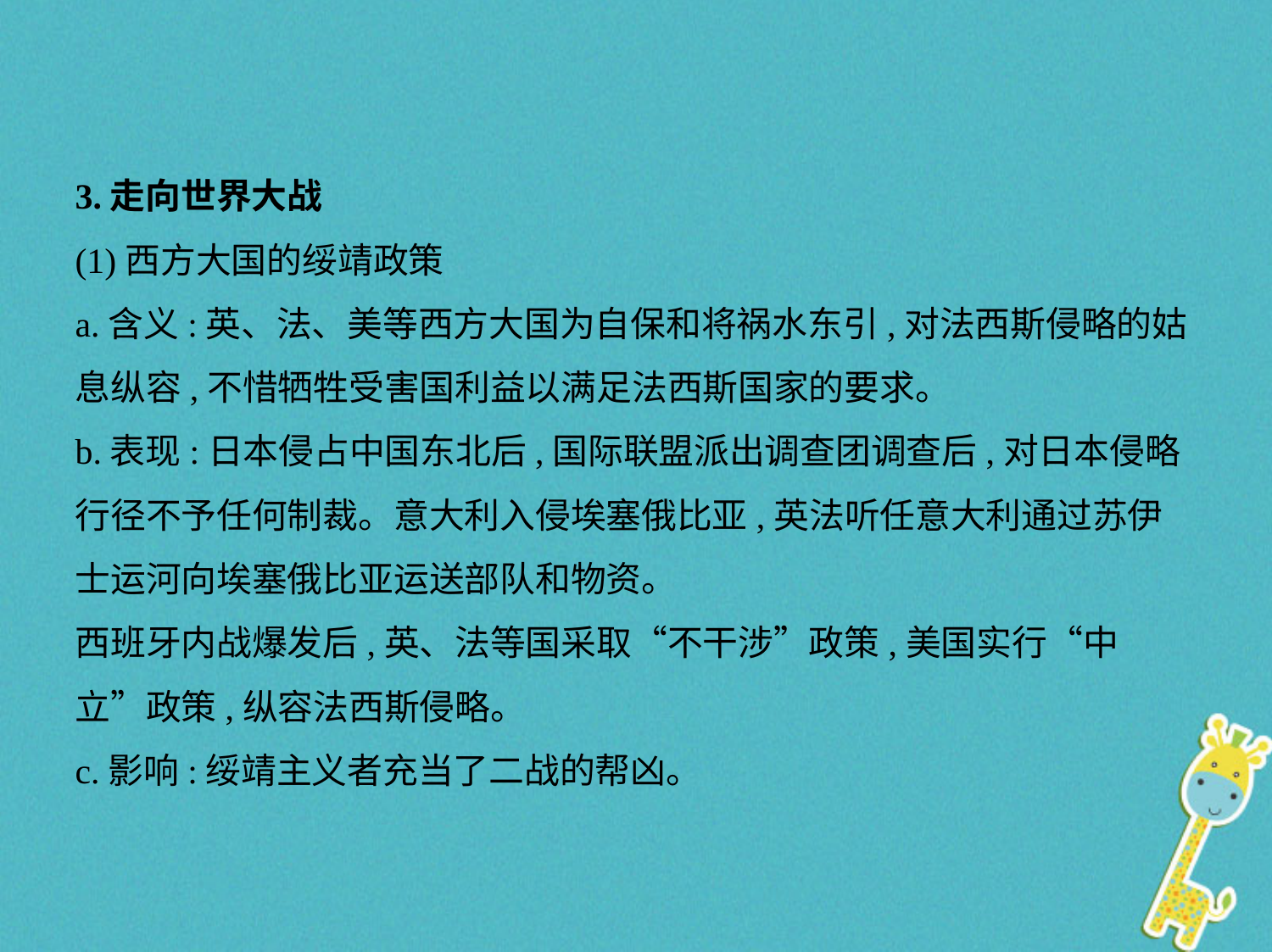

3.走向世界大战
(1)西方大国的绥靖政策
a.含义:英、法、美等西方大国为自保和将祸水东引,对法西斯侵略的姑
息纵容,不惜牺牲受害国利益以满足法西斯国家的要求。
b.表现:日本侵占中国东北后,国际联盟派出调查团调查后,对日本侵略
行径不予任何制裁。意大利入侵埃塞俄比亚,英法听任意大利通过苏伊
士运河向埃塞俄比亚运送部队和物资。
西班牙内战爆发后,英、法等国采取“不干涉”政策,美国实行“中
立”政策,纵容法西斯侵略。
c.影响:绥靖主义者充当了二战的帮凶。